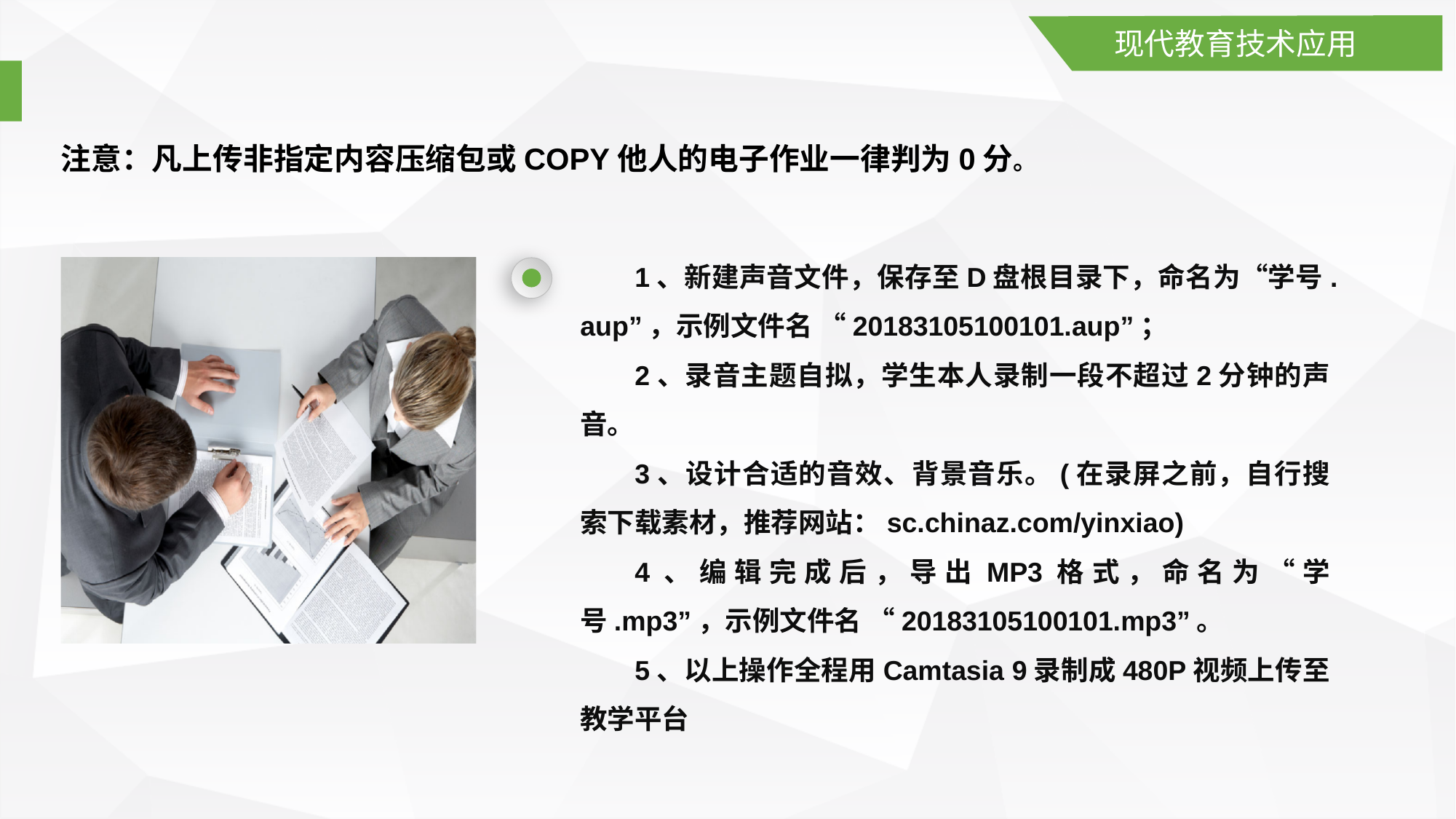

现代教育技术应用

注意：凡上传非指定内容压缩包或COPY他人的电子作业一律判为0分。
1、新建声音文件，保存至D盘根目录下，命名为“学号.aup”，示例文件名 “20183105100101.aup”；
2、录音主题自拟，学生本人录制一段不超过2分钟的声音。
3、设计合适的音效、背景音乐。(在录屏之前，自行搜索下载素材，推荐网站：sc.chinaz.com/yinxiao)
4、编辑完成后，导出MP3格式，命名为“学号.mp3”，示例文件名 “20183105100101.mp3”。
5、以上操作全程用Camtasia 9录制成480P视频上传至教学平台